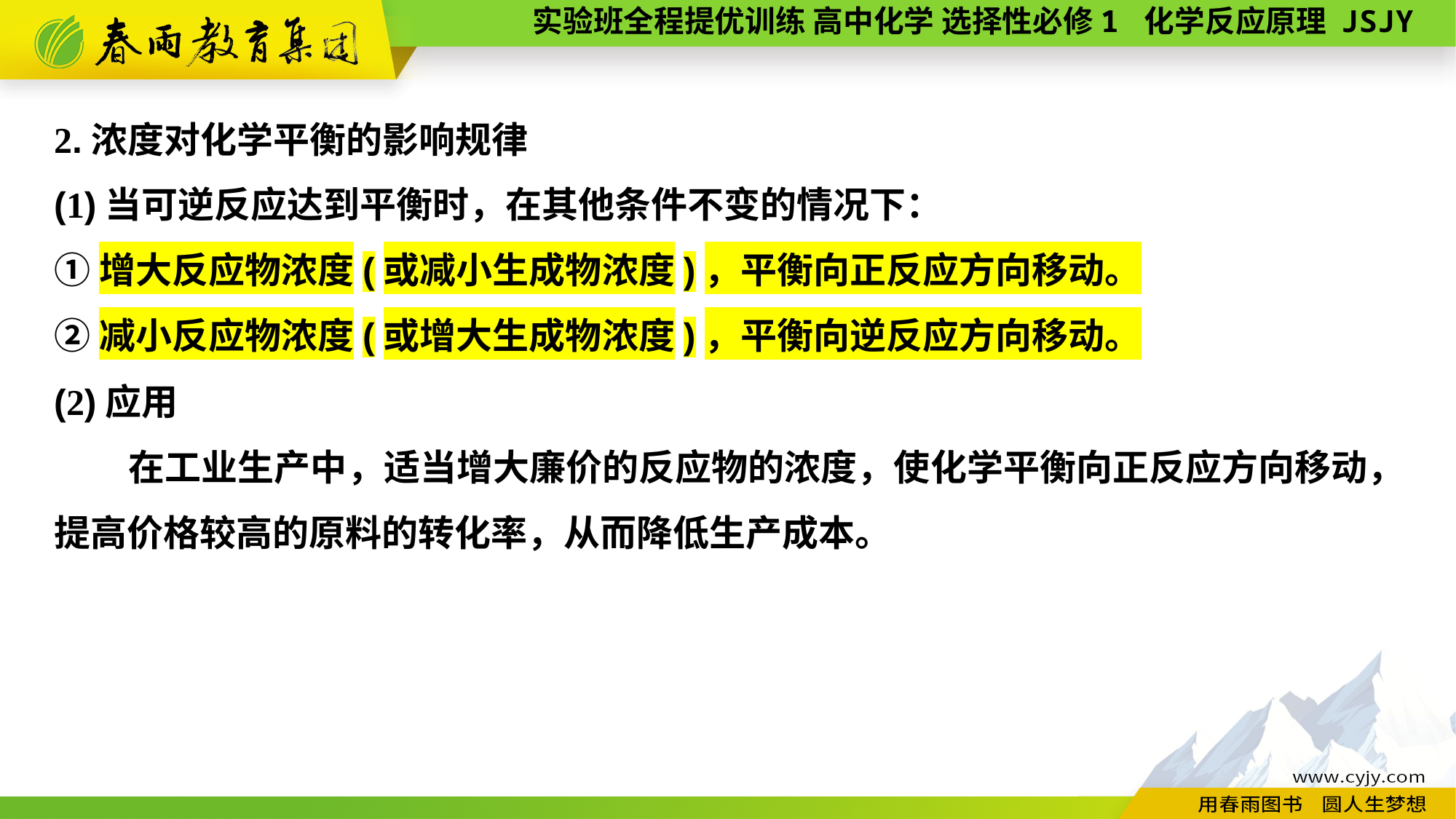

2.浓度对化学平衡的影响规律
(1)当可逆反应达到平衡时，在其他条件不变的情况下：
①增大反应物浓度(或减小生成物浓度)，平衡向正反应方向移动。
②减小反应物浓度(或增大生成物浓度)，平衡向逆反应方向移动。
(2)应用
        在工业生产中，适当增大廉价的反应物的浓度，使化学平衡向正反应方向移动，提高价格较高的原料的转化率，从而降低生产成本。